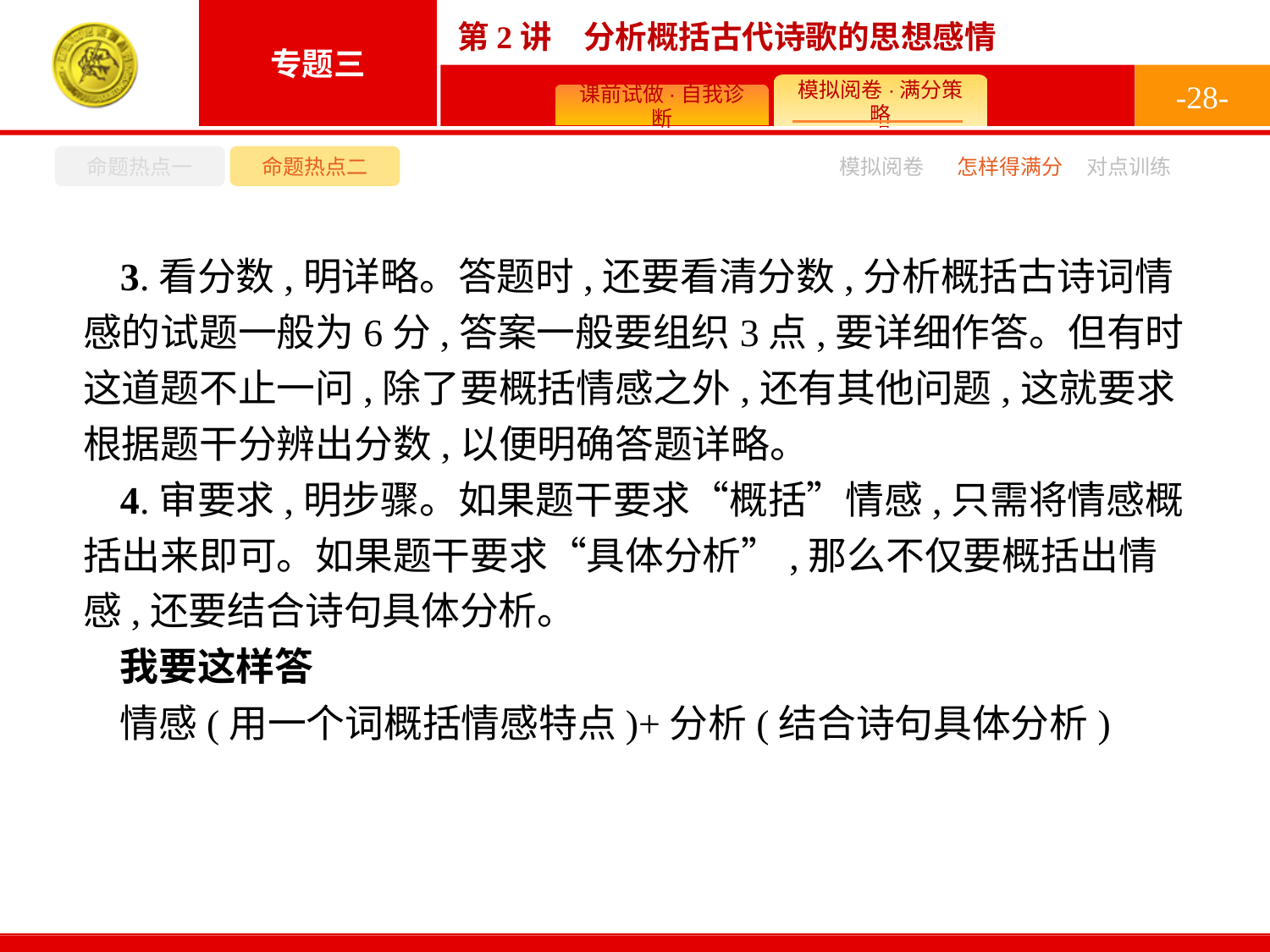

-28-
命题热点一
命题热点二
怎样得满分
模拟阅卷
对点训练
3.看分数,明详略。答题时,还要看清分数,分析概括古诗词情感的试题一般为6分,答案一般要组织3点,要详细作答。但有时这道题不止一问,除了要概括情感之外,还有其他问题,这就要求根据题干分辨出分数,以便明确答题详略。
4.审要求,明步骤。如果题干要求“概括”情感,只需将情感概括出来即可。如果题干要求“具体分析”,那么不仅要概括出情感,还要结合诗句具体分析。
我要这样答
情感(用一个词概括情感特点)+分析(结合诗句具体分析)